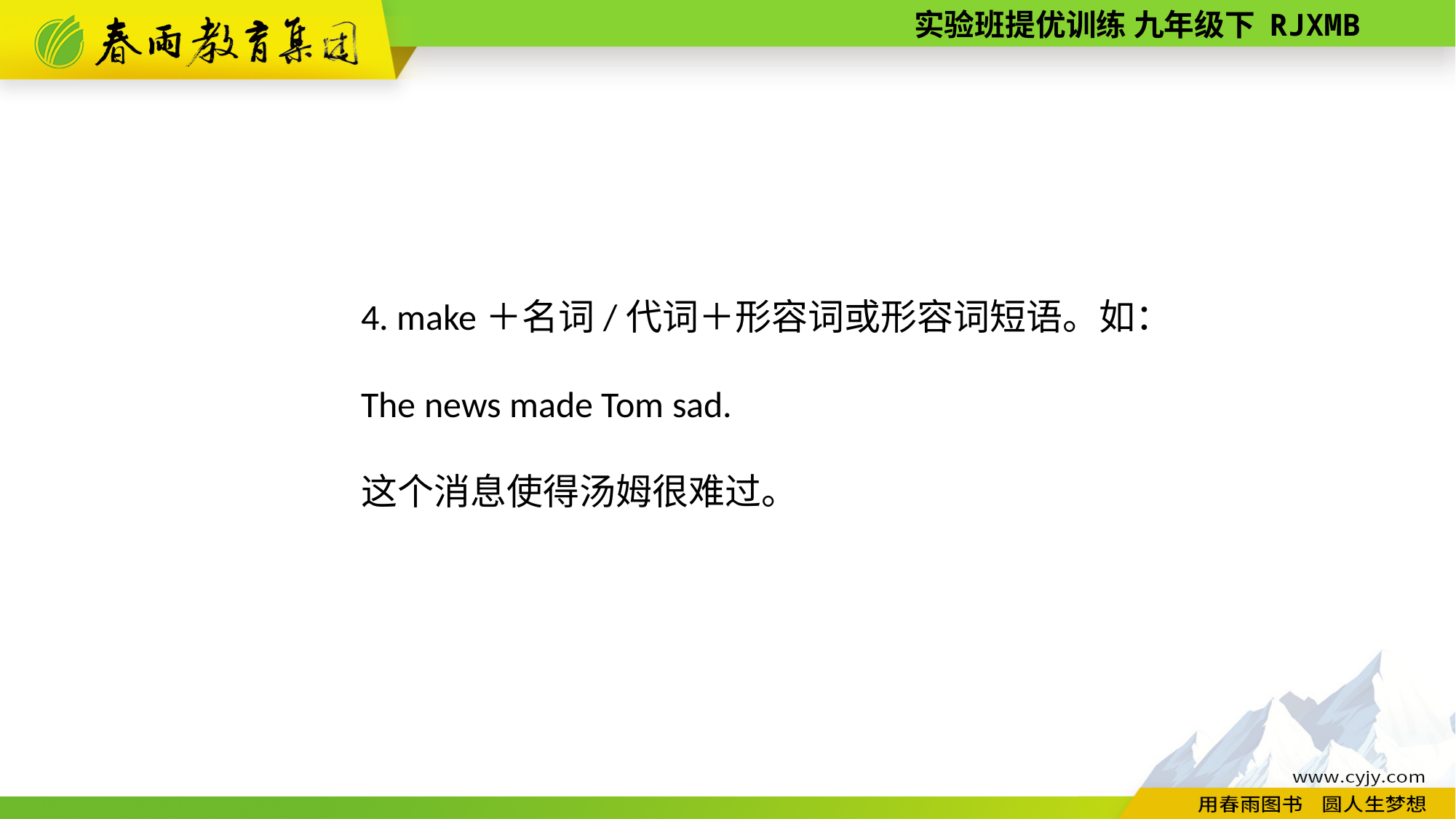

4. make＋名词/代词＋形容词或形容词短语。如：
The news made Tom sad.
这个消息使得汤姆很难过。